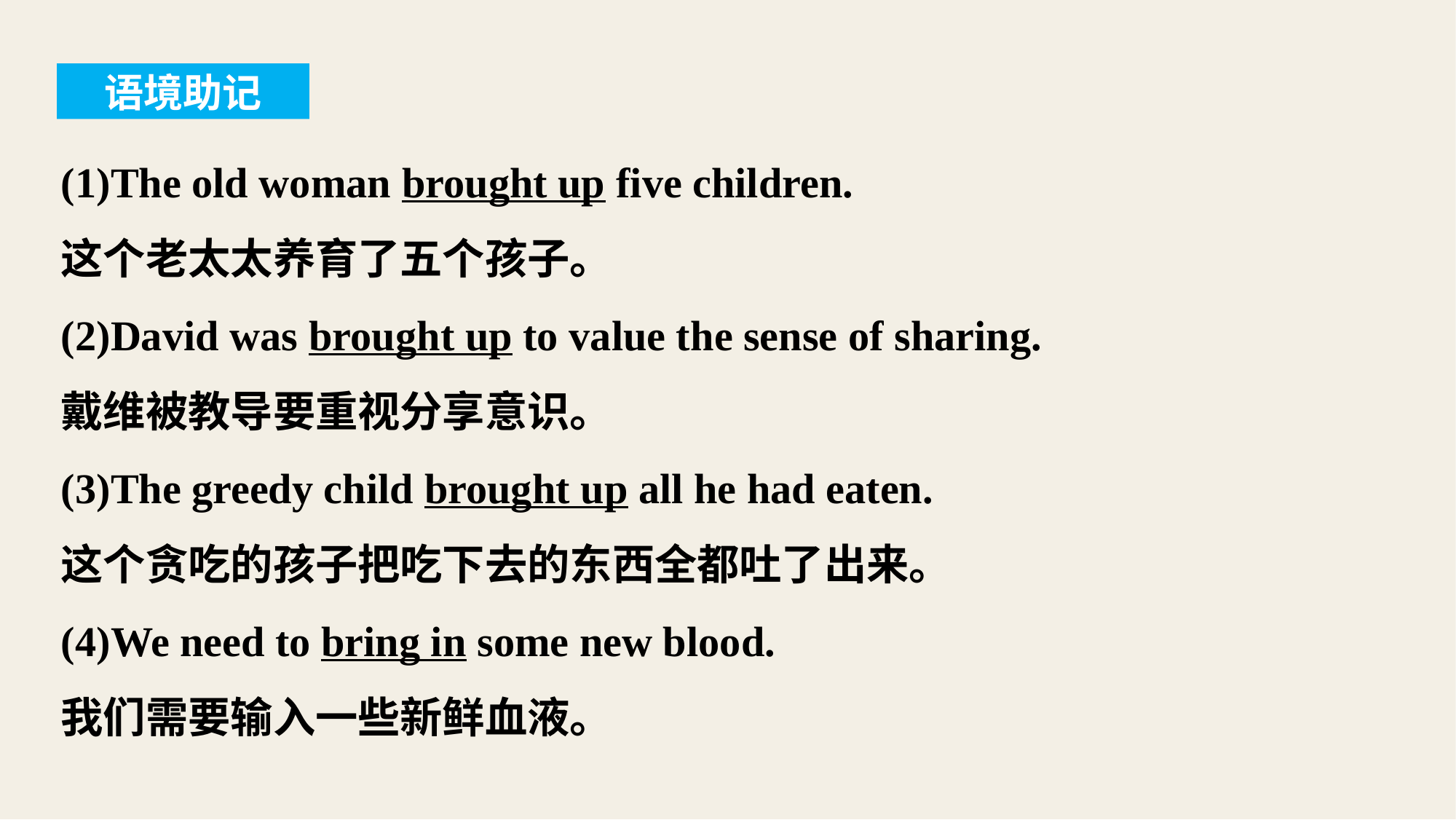

语境助记
(1)The old woman brought up five children.
这个老太太养育了五个孩子。
(2)David was brought up to value the sense of sharing.
戴维被教导要重视分享意识。
(3)The greedy child brought up all he had eaten.
这个贪吃的孩子把吃下去的东西全都吐了出来。
(4)We need to bring in some new blood.
我们需要输入一些新鲜血液。